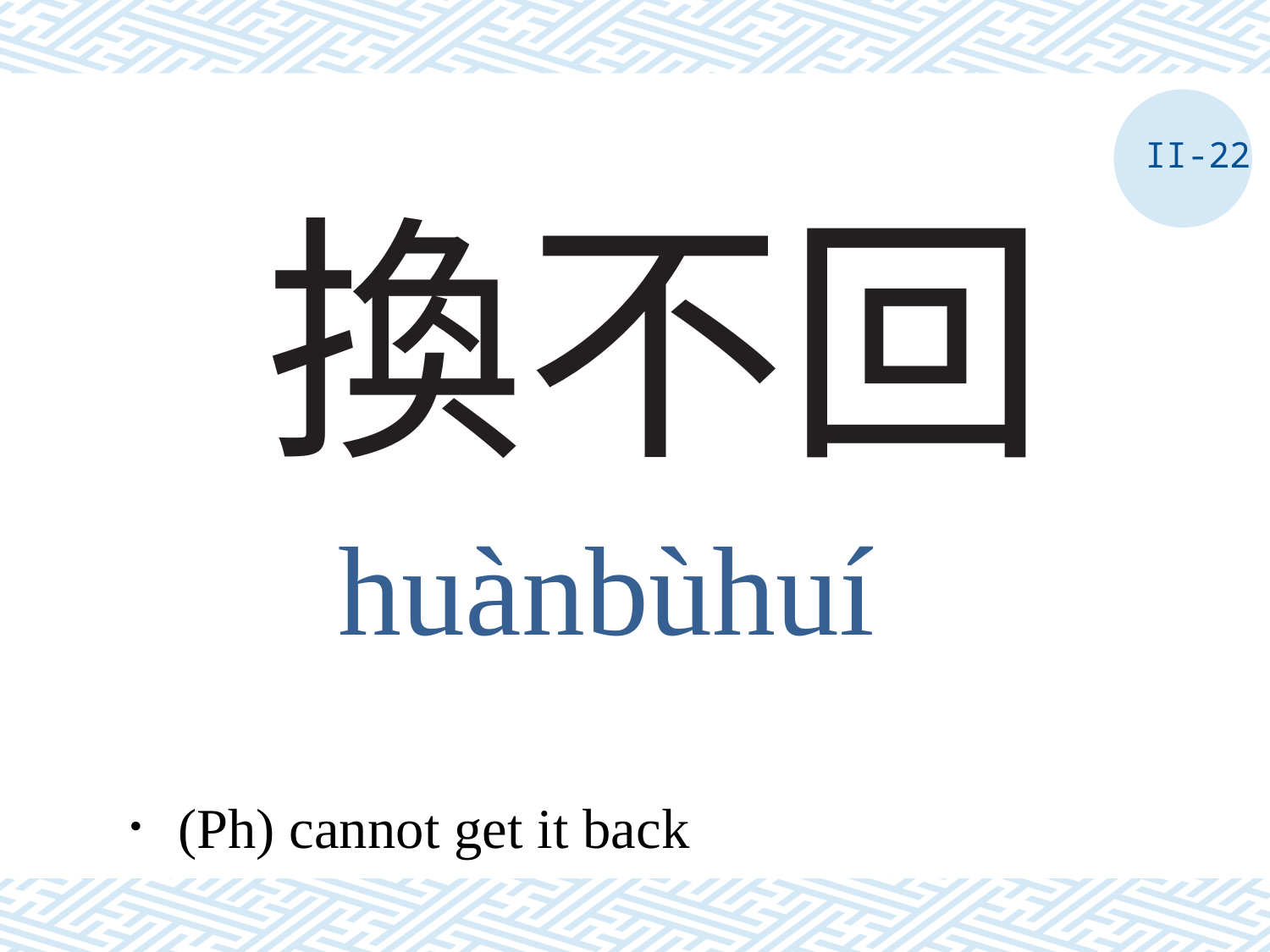

II-22

# 換不回
huànbùhuí
．(Ph) cannot get it back